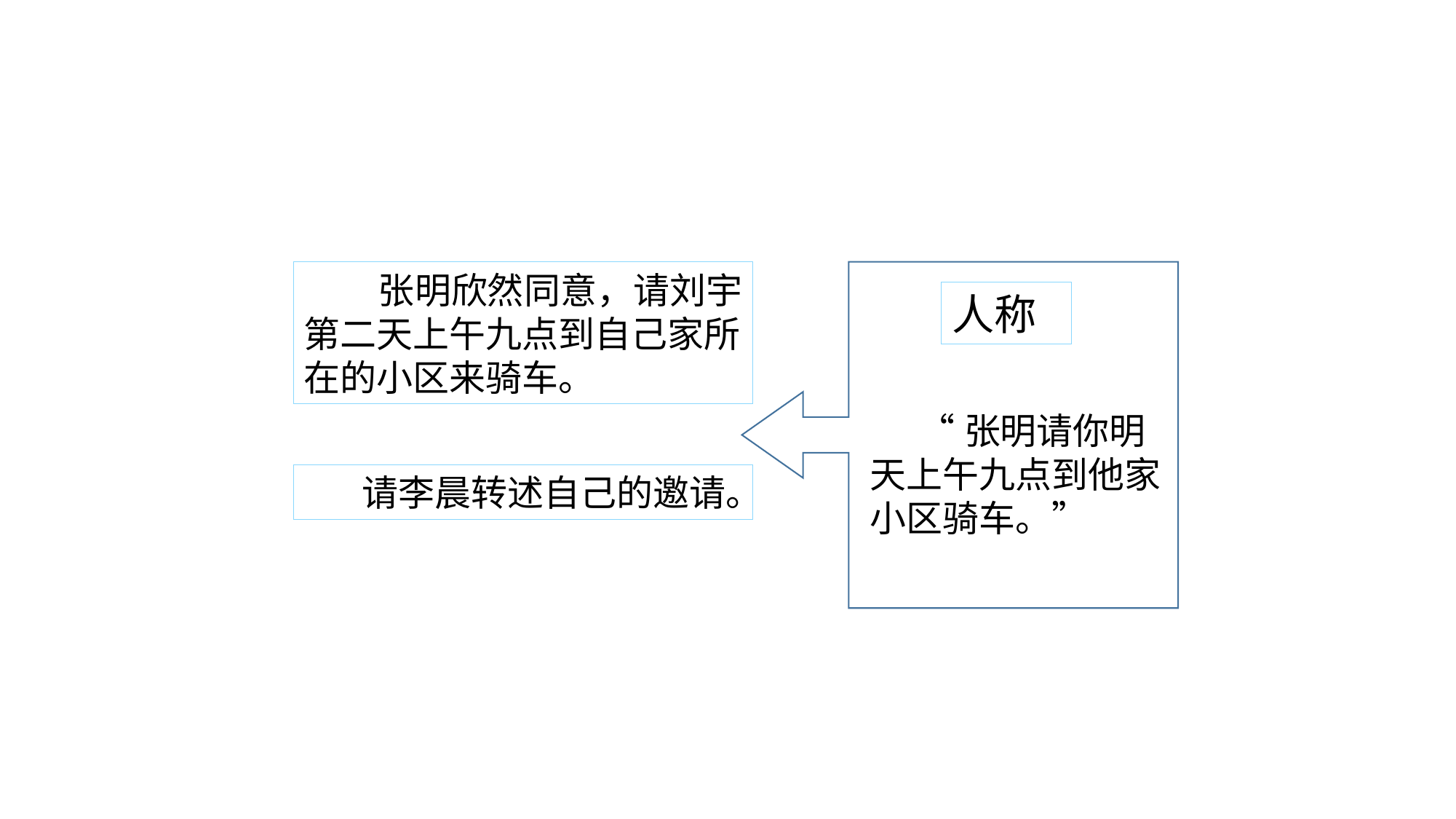

张明欣然同意，请刘宇第二天上午九点到自己家所在的小区来骑车。

人称
      “张明请你明天上午九点到他家小区骑车。”
      请李晨转述自己的邀请。